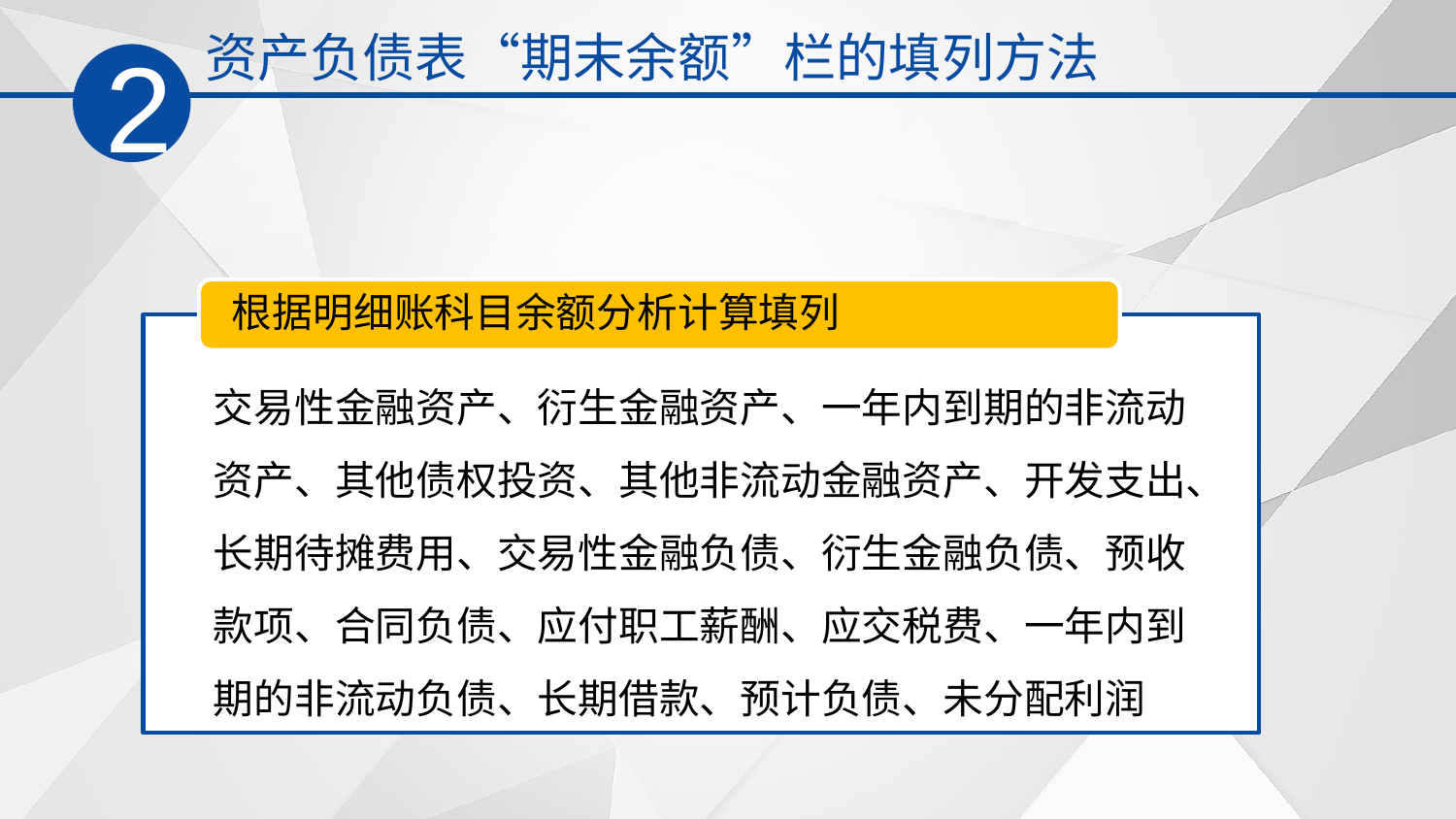

资产负债表“期末余额”栏的填列方法
2

根据明细账科目余额分析计算填列

交易性金融资产、衍生金融资产、一年内到期的非流动资产、其他债权投资、其他非流动金融资产、开发支出、长期待摊费用、交易性金融负债、衍生金融负债、预收款项、合同负债、应付职工薪酬、应交税费、一年内到期的非流动负债、长期借款、预计负债、未分配利润